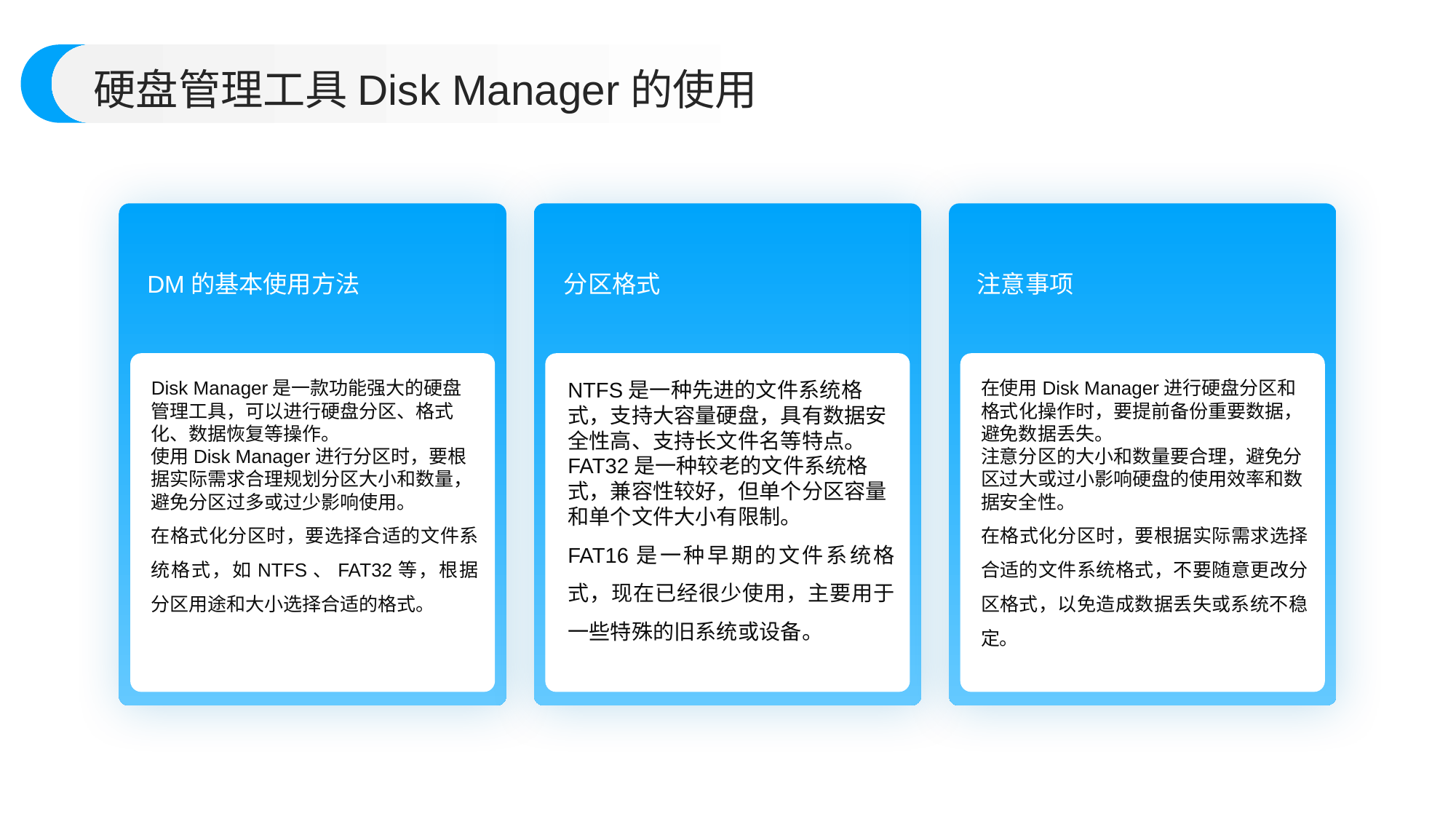

硬盘管理工具Disk Manager的使用

DM的基本使用方法
分区格式
注意事项

Disk Manager是一款功能强大的硬盘管理工具，可以进行硬盘分区、格式化、数据恢复等操作。
使用Disk Manager进行分区时，要根据实际需求合理规划分区大小和数量，避免分区过多或过少影响使用。
在格式化分区时，要选择合适的文件系统格式，如NTFS、FAT32等，根据分区用途和大小选择合适的格式。
NTFS是一种先进的文件系统格式，支持大容量硬盘，具有数据安全性高、支持长文件名等特点。
FAT32是一种较老的文件系统格式，兼容性较好，但单个分区容量和单个文件大小有限制。
FAT16是一种早期的文件系统格式，现在已经很少使用，主要用于一些特殊的旧系统或设备。
在使用Disk Manager进行硬盘分区和格式化操作时，要提前备份重要数据，避免数据丢失。
注意分区的大小和数量要合理，避免分区过大或过小影响硬盘的使用效率和数据安全性。
在格式化分区时，要根据实际需求选择合适的文件系统格式，不要随意更改分区格式，以免造成数据丢失或系统不稳定。